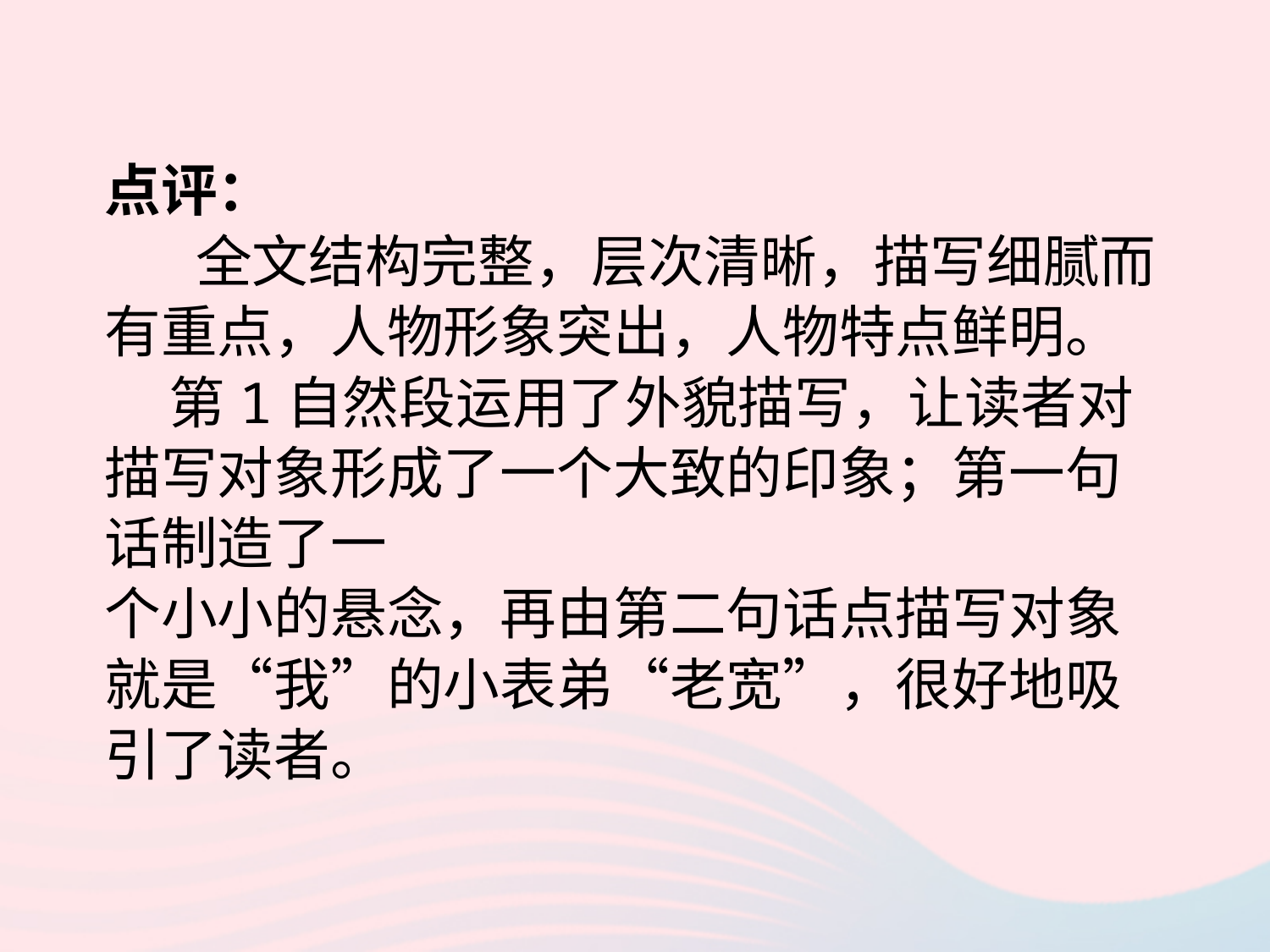

点评：
      全文结构完整，层次清晰，描写细腻而有重点，人物形象突出，人物特点鲜明。
    第1自然段运用了外貌描写，让读者对描写对象形成了一个大致的印象；第一句话制造了一
个小小的悬念，再由第二句话点描写对象就是“我”的小表弟“老宽”，很好地吸引了读者。